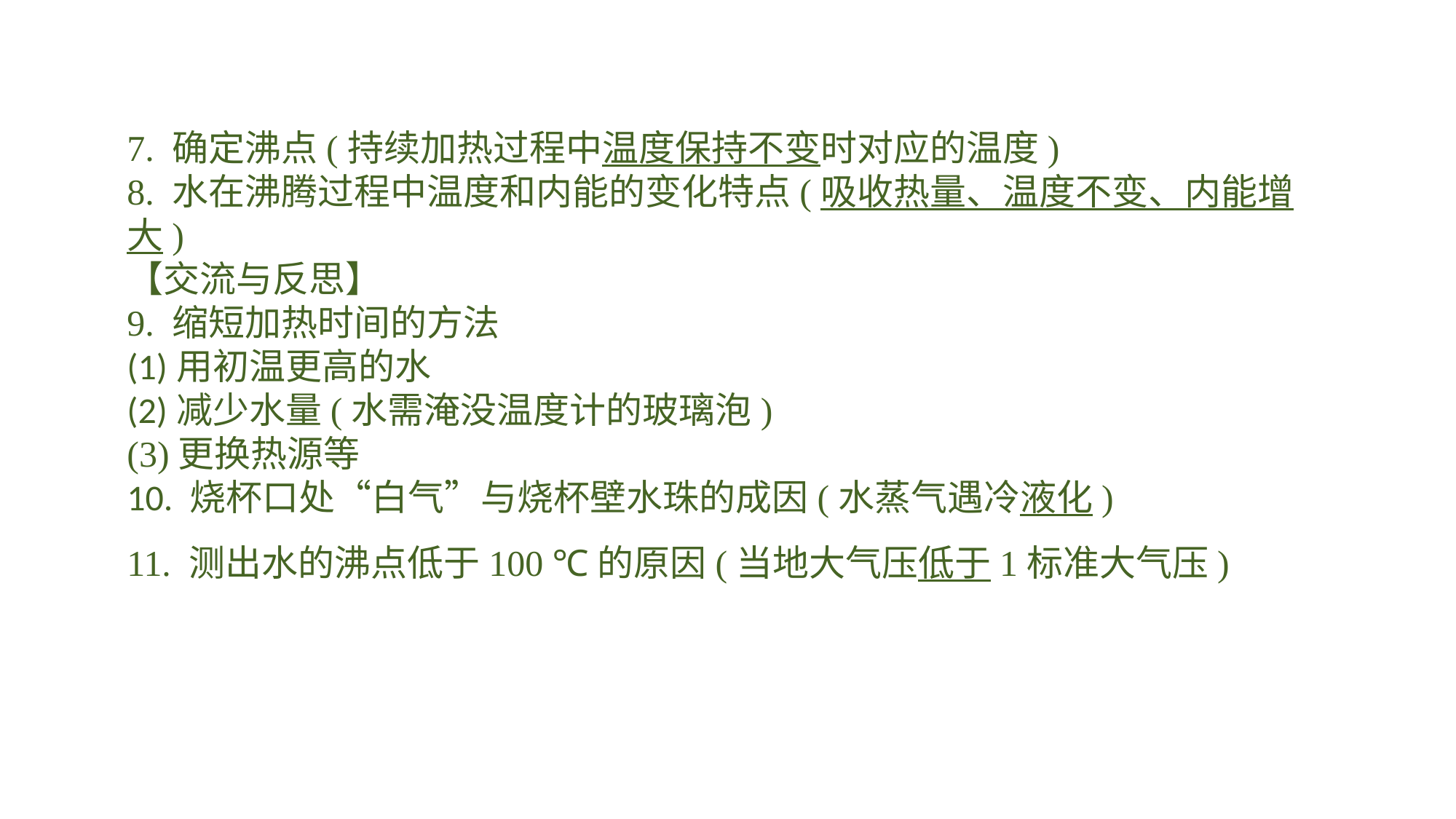

7. 确定沸点(持续加热过程中温度保持不变时对应的温度)8. 水在沸腾过程中温度和内能的变化特点(吸收热量、温度不变、内能增大)【交流与反思】9. 缩短加热时间的方法(1)用初温更高的水(2)减少水量(水需淹没温度计的玻璃泡)(3)更换热源等10. 烧杯口处“白气”与烧杯壁水珠的成因(水蒸气遇冷液化)11. 测出水的沸点低于100 ℃的原因(当地大气压低于1标准大气压)